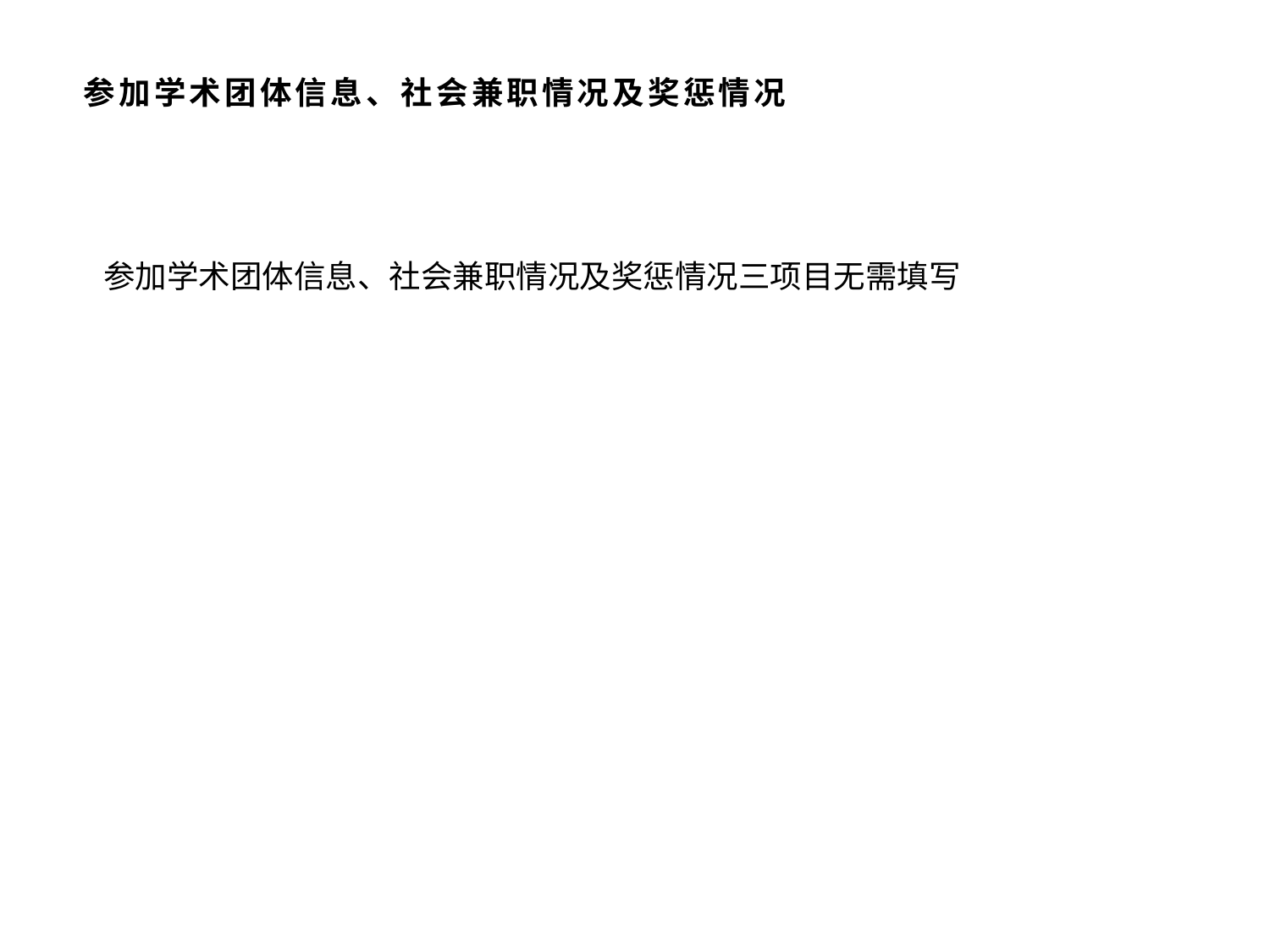

# 参加学术团体信息、社会兼职情况及奖惩情况

参加学术团体信息、社会兼职情况及奖惩情况三项目无需填写